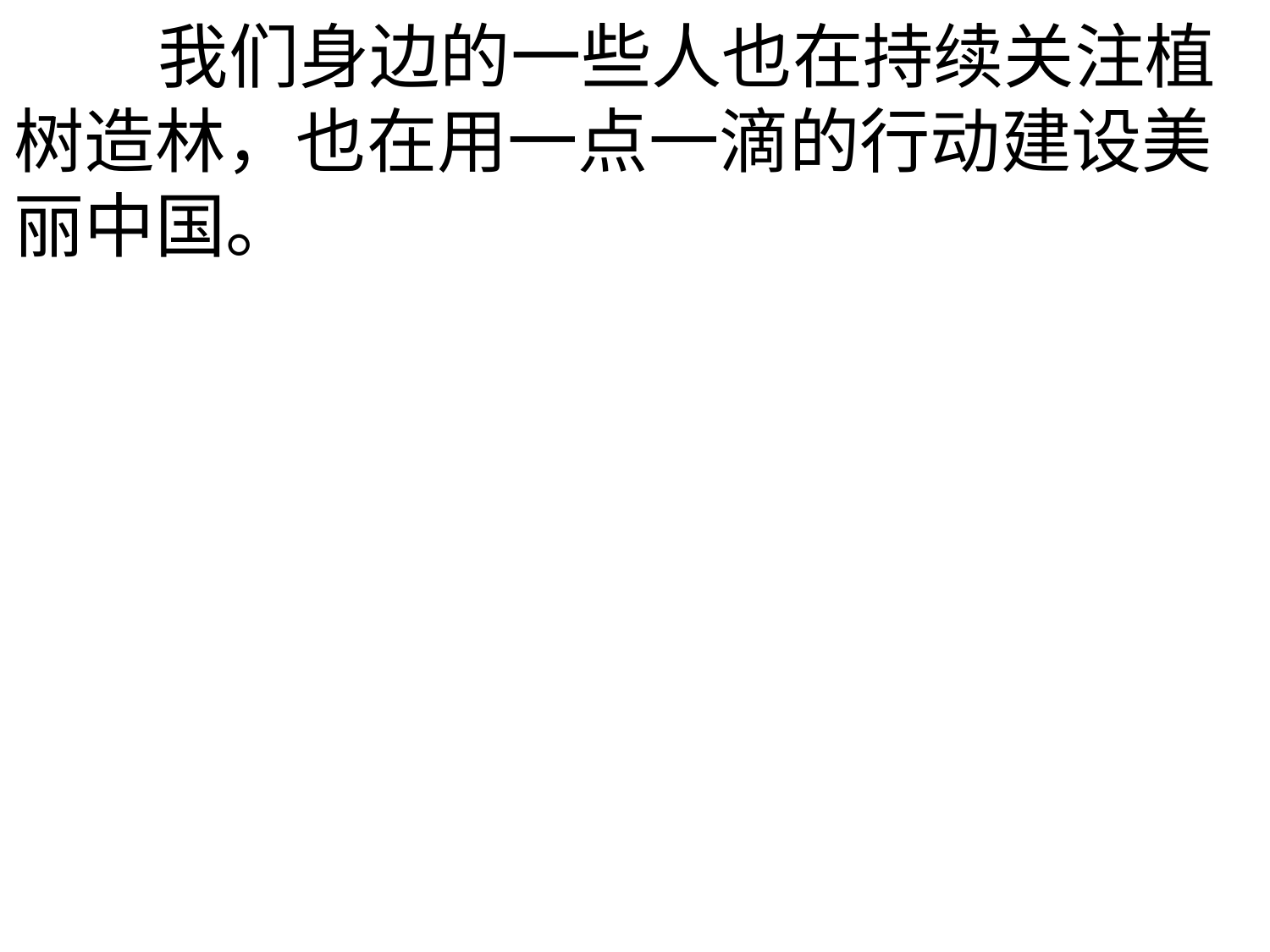

我们身边的一些人也在持续关注植树造林，也在用一点一滴的行动建设美丽中国。